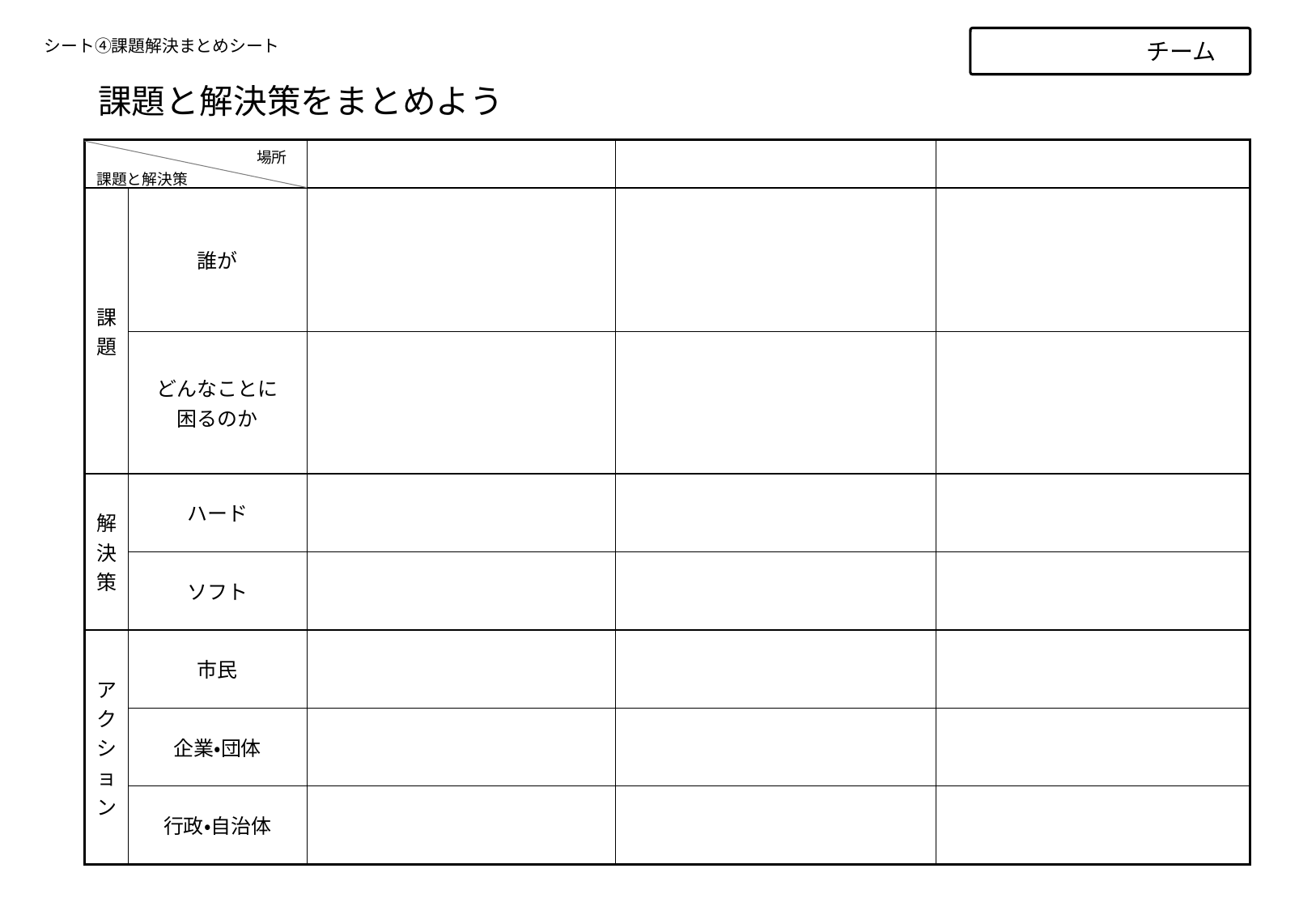

チーム
シート④課題解決まとめシート
課題と解決策をまとめよう
| 場所 課題と解決策 |  |  |  |  |
| --- | --- | --- | --- | --- |
| 課題 | 誰が |  |  |  |
|  | どんなことに 困るのか |  |  |  |
| 解決策 | ハード |  |  |  |
|  | ソフト |  |  |  |
| アクション | 市民 |  |  |  |
|  | 企業・団体 |  |  |  |
|  | 行政・自治体 |  |  |  |